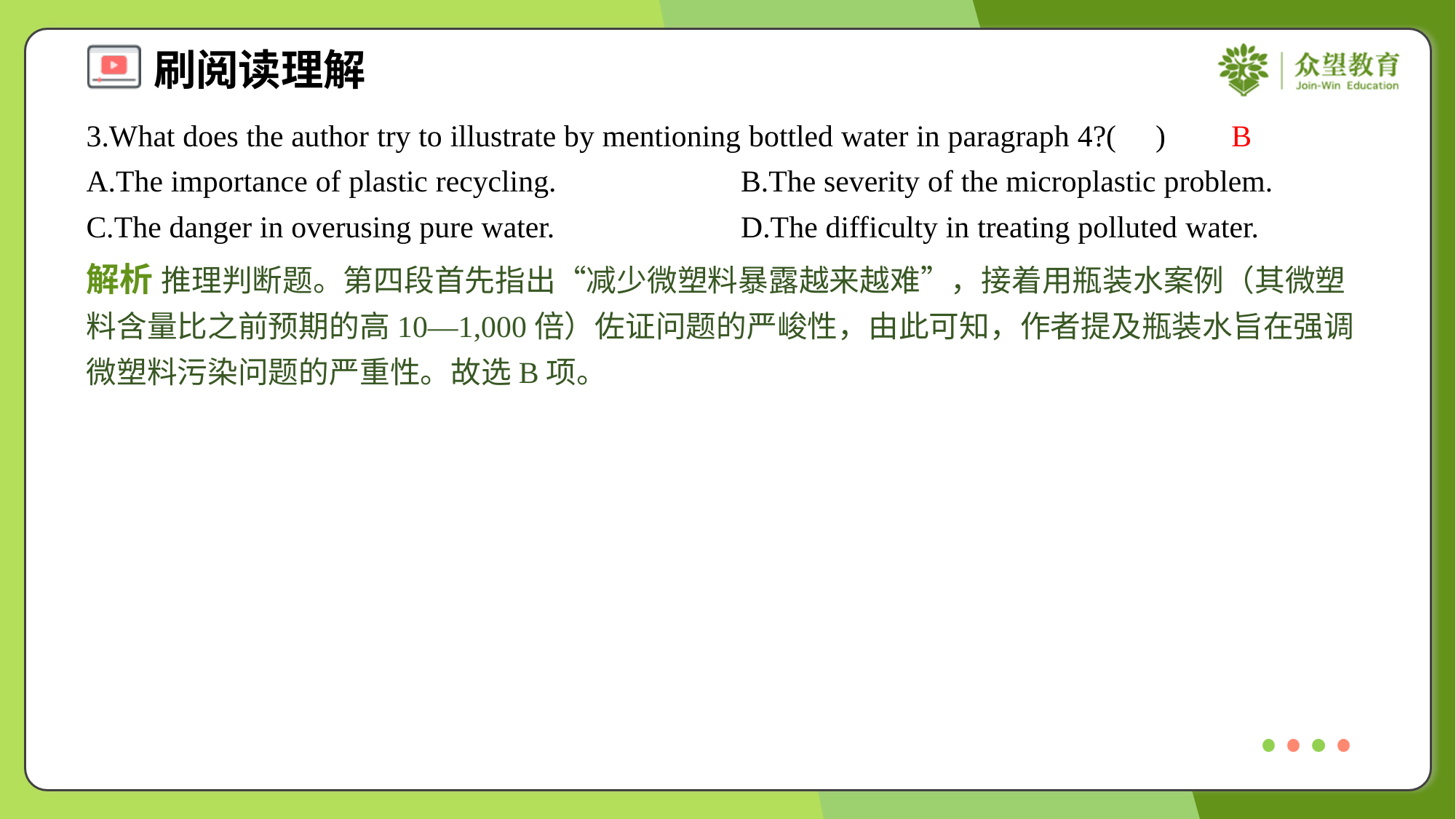

3.What does the author try to illustrate by mentioning bottled water in paragraph 4?(     )
B
A.The importance of plastic recycling.	B.The severity of the microplastic problem.
C.The danger in overusing pure water.	D.The difficulty in treating polluted water.
解析 推理判断题。第四段首先指出“减少微塑料暴露越来越难”，接着用瓶装水案例（其微塑料含量比之前预期的高10—1,000倍）佐证问题的严峻性，由此可知，作者提及瓶装水旨在强调微塑料污染问题的严重性。故选B项。